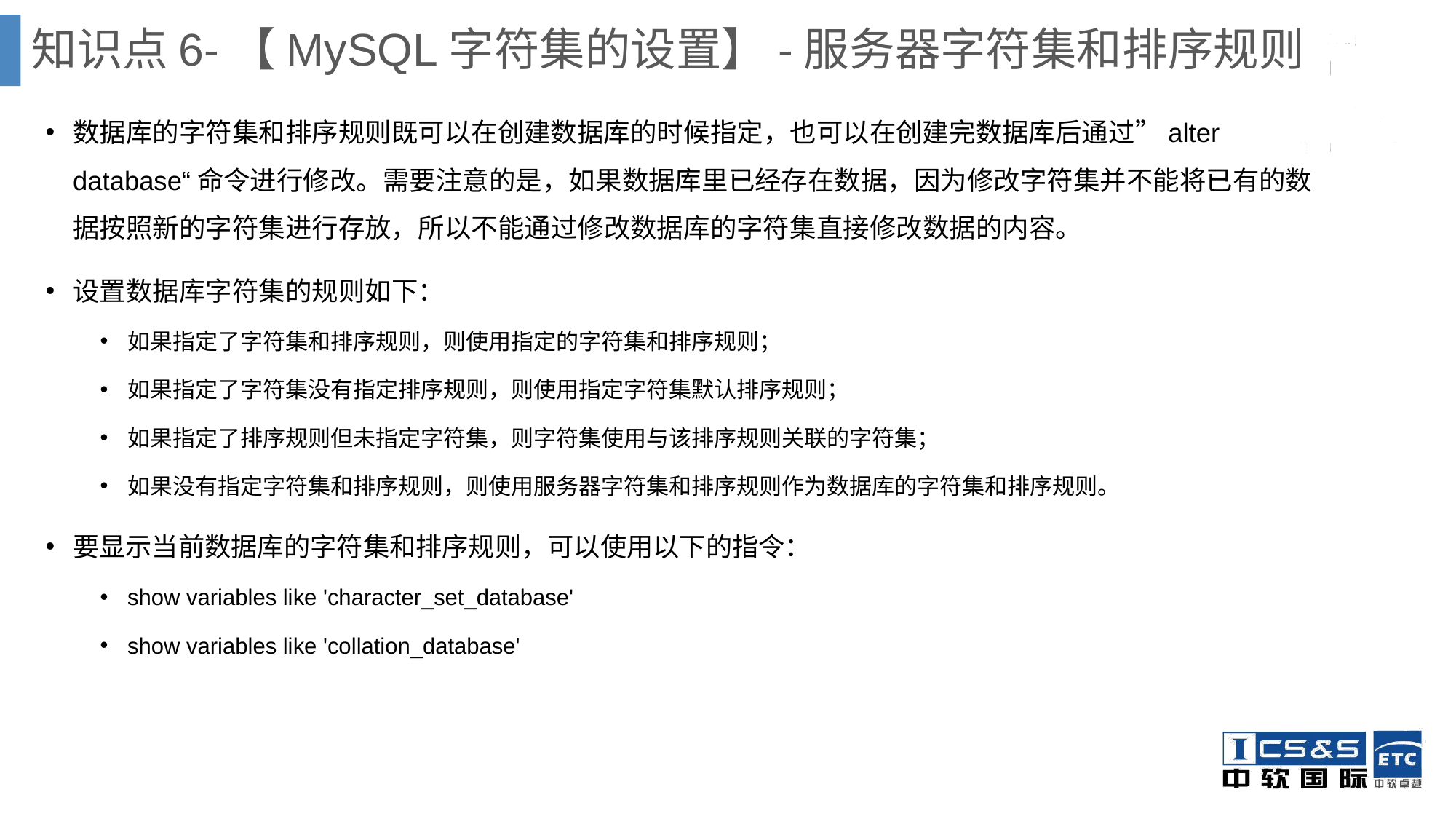

知识点6-【MySQL字符集的设置】-服务器字符集和排序规则
数据库的字符集和排序规则既可以在创建数据库的时候指定，也可以在创建完数据库后通过”alter database“命令进行修改。需要注意的是，如果数据库里已经存在数据，因为修改字符集并不能将已有的数据按照新的字符集进行存放，所以不能通过修改数据库的字符集直接修改数据的内容。
设置数据库字符集的规则如下：
如果指定了字符集和排序规则，则使用指定的字符集和排序规则；
如果指定了字符集没有指定排序规则，则使用指定字符集默认排序规则；
如果指定了排序规则但未指定字符集，则字符集使用与该排序规则关联的字符集；
如果没有指定字符集和排序规则，则使用服务器字符集和排序规则作为数据库的字符集和排序规则。
要显示当前数据库的字符集和排序规则，可以使用以下的指令：
show variables like 'character_set_database'
show variables like 'collation_database'